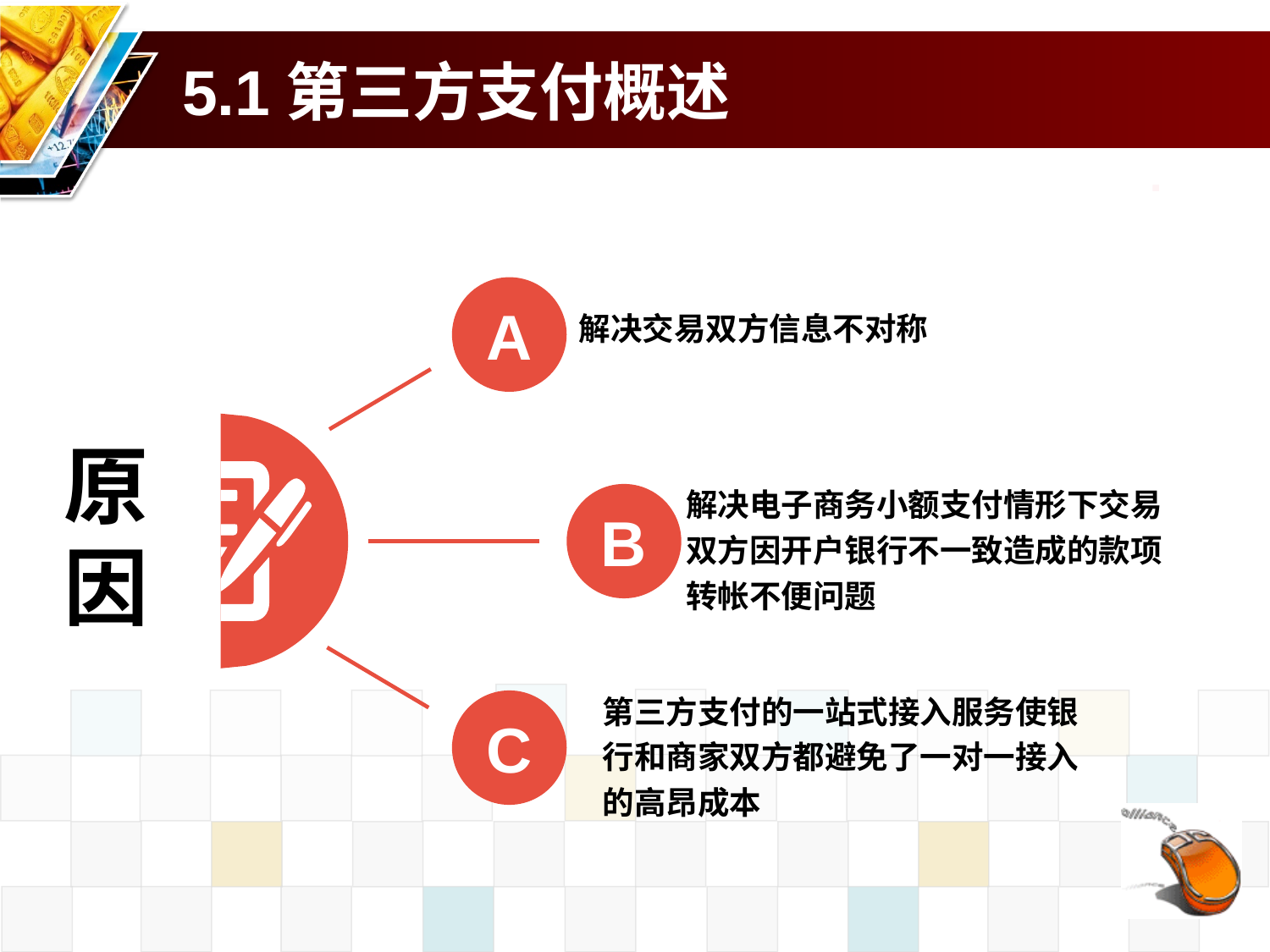

# 5.1第三方支付概述

解决交易双方信息不对称
A

原因

解决电子商务小额支付情形下交易双方因开户银行不一致造成的款项转帐不便问题
B
第三方支付的一站式接入服务使银行和商家双方都避免了一对一接入的高昂成本
C